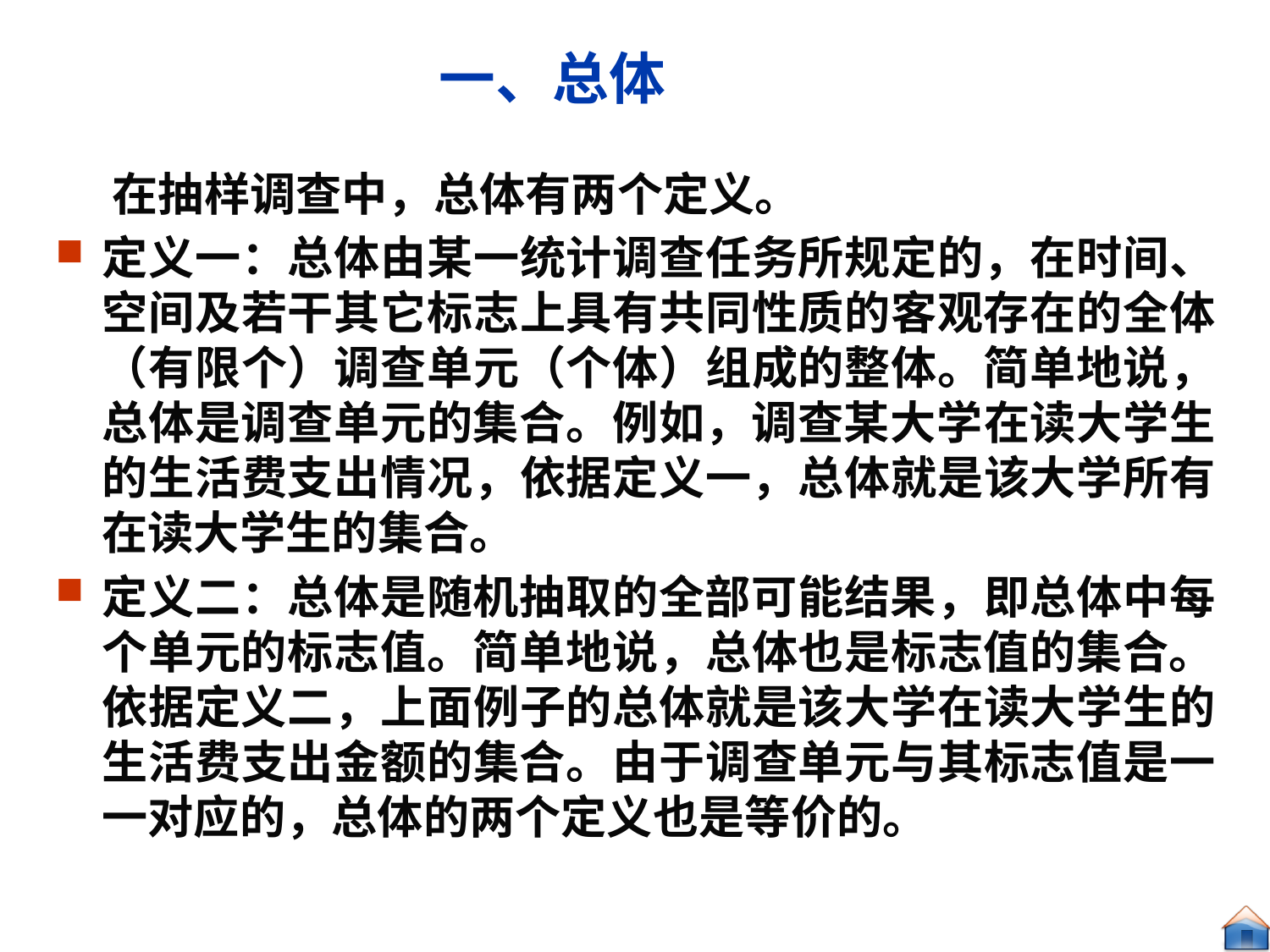

# 一、总体
     在抽样调查中，总体有两个定义。
定义一：总体由某一统计调查任务所规定的，在时间、空间及若干其它标志上具有共同性质的客观存在的全体（有限个）调查单元（个体）组成的整体。简单地说，总体是调查单元的集合。例如，调查某大学在读大学生的生活费支出情况，依据定义一，总体就是该大学所有在读大学生的集合。
定义二：总体是随机抽取的全部可能结果，即总体中每个单元的标志值。简单地说，总体也是标志值的集合。依据定义二，上面例子的总体就是该大学在读大学生的生活费支出金额的集合。由于调查单元与其标志值是一一对应的，总体的两个定义也是等价的。